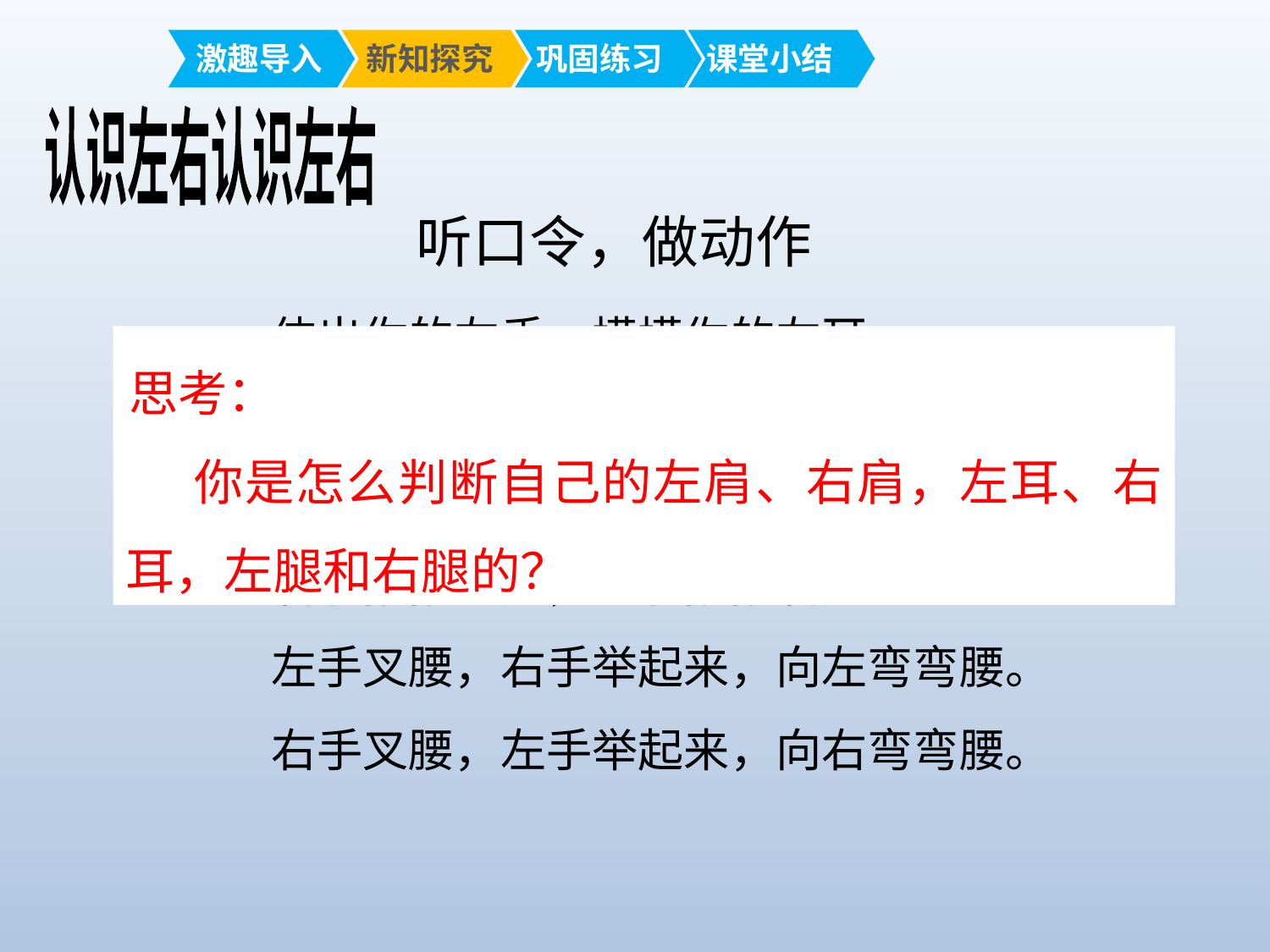

激趣导入
 新知探究
 巩固练习
 课堂小结
认识左右认识左右
听口令，做动作
伸出你的左手，摸摸你的左耳。
伸出你的右手，摸摸你的右耳。
左手拍拍左肩，右手拍拍右肩。
右手拍拍左腿，左手拍拍右腿。
左手叉腰，右手举起来，向左弯弯腰。
右手叉腰，左手举起来，向右弯弯腰。
思考：
    你是怎么判断自己的左肩、右肩，左耳、右耳，左腿和右腿的？